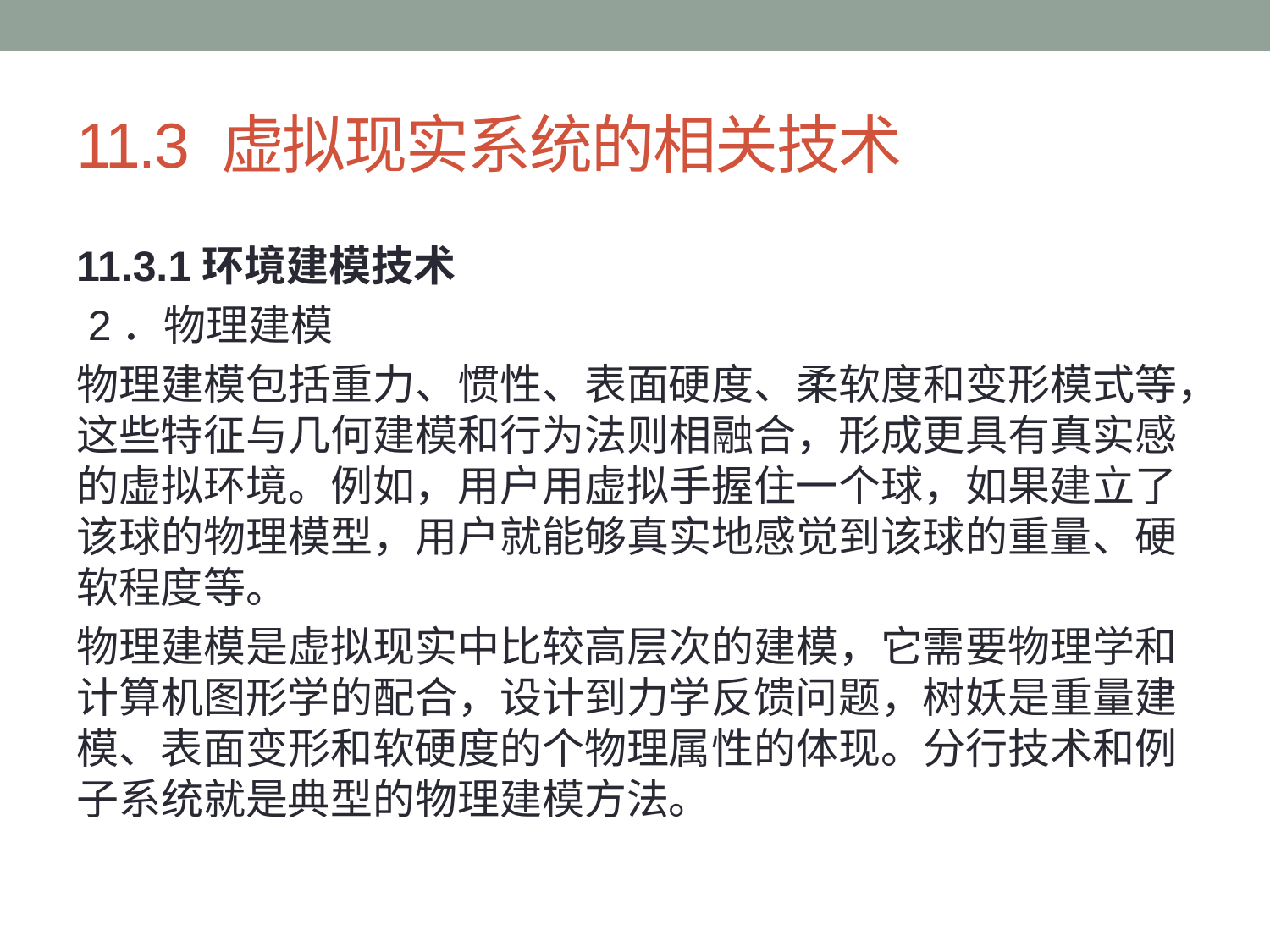

# 11.3 虚拟现实系统的相关技术
11.3.1环境建模技术
 2．物理建模
物理建模包括重力、惯性、表面硬度、柔软度和变形模式等，这些特征与几何建模和行为法则相融合，形成更具有真实感的虚拟环境。例如，用户用虚拟手握住一个球，如果建立了该球的物理模型，用户就能够真实地感觉到该球的重量、硬软程度等。
物理建模是虚拟现实中比较高层次的建模，它需要物理学和计算机图形学的配合，设计到力学反馈问题，树妖是重量建模、表面变形和软硬度的个物理属性的体现。分行技术和例子系统就是典型的物理建模方法。